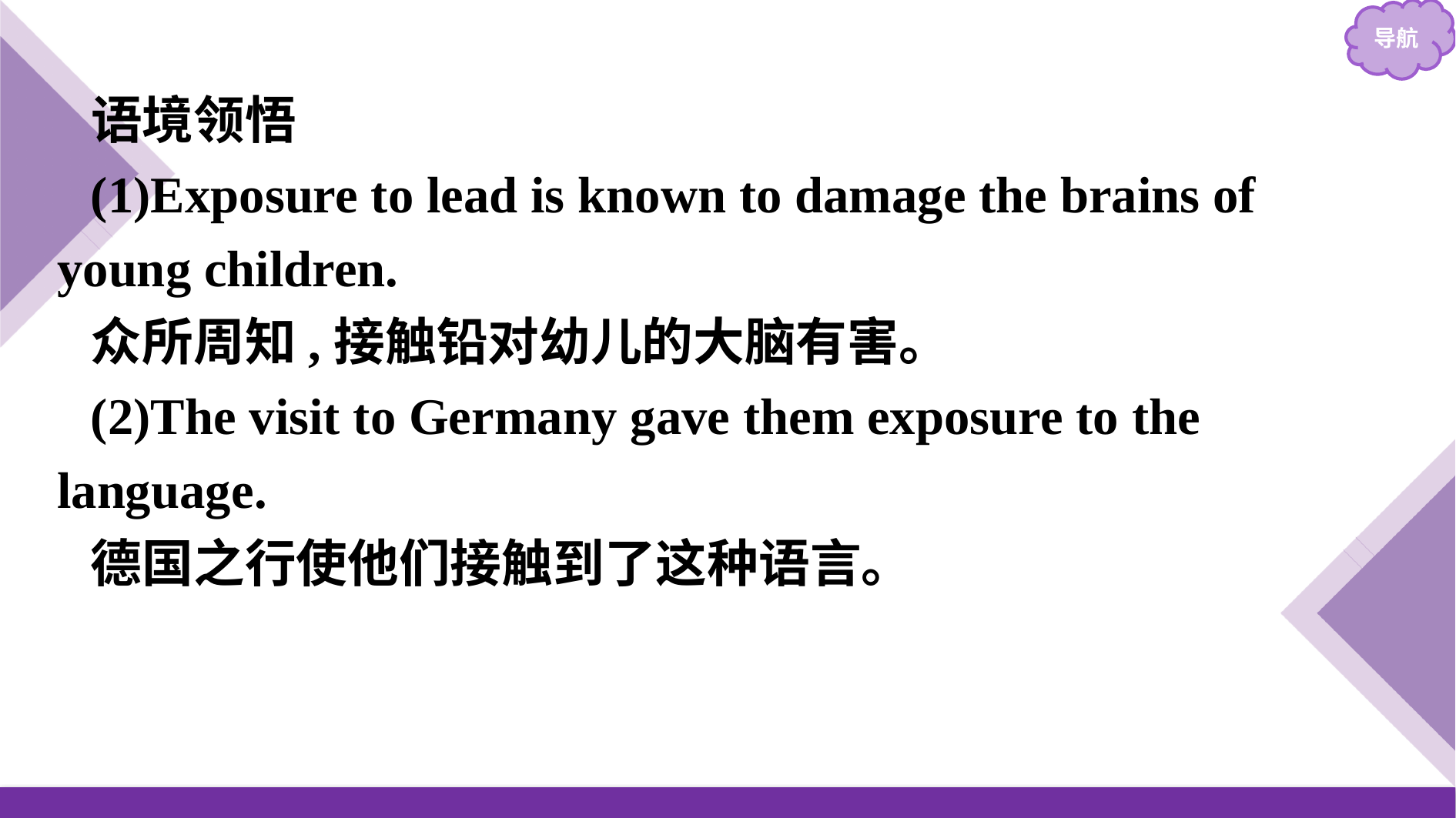

语境领悟
(1)Exposure to lead is known to damage the brains of young children.
众所周知,接触铅对幼儿的大脑有害。
(2)The visit to Germany gave them exposure to the language.
德国之行使他们接触到了这种语言。